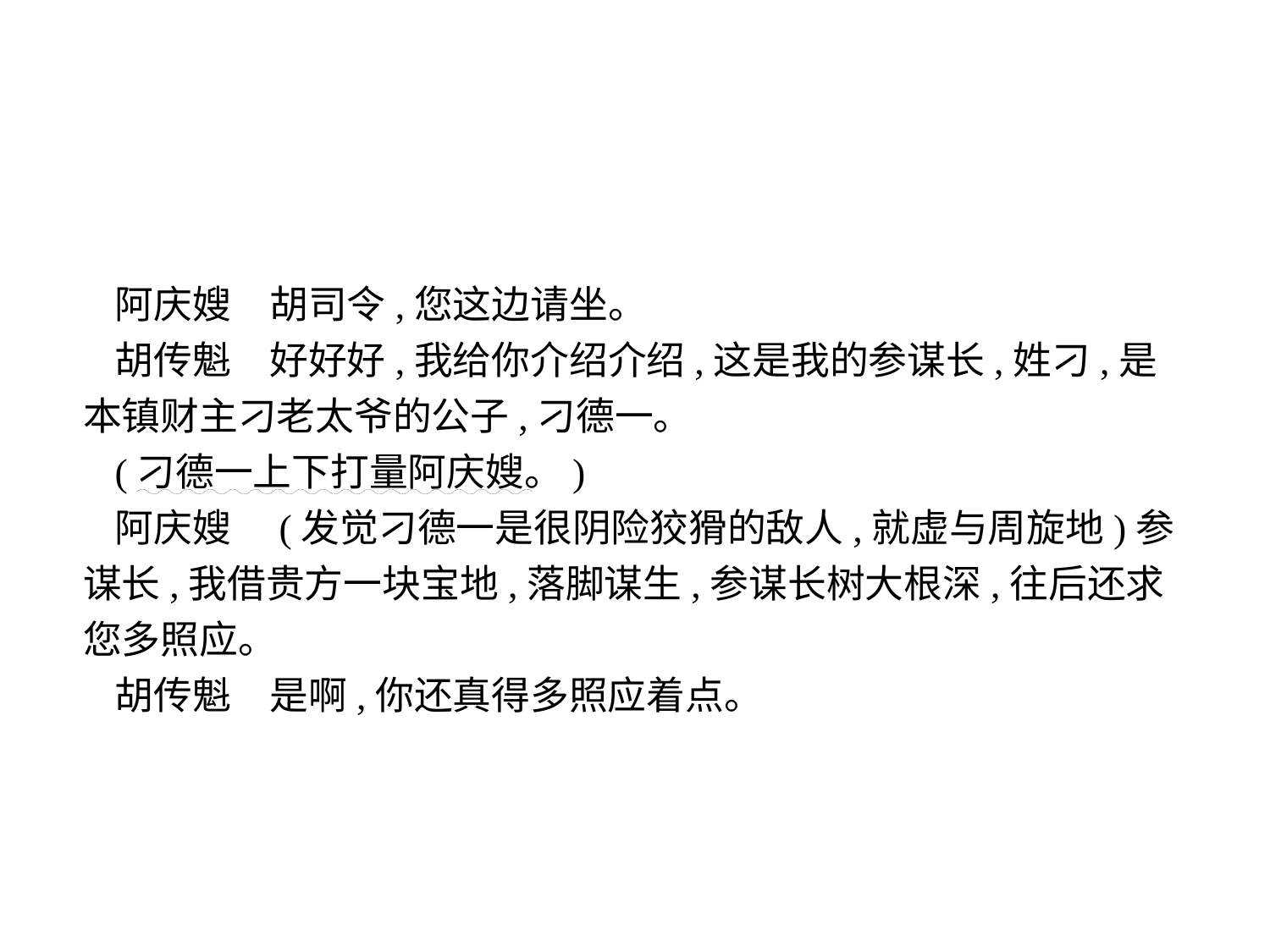

阿庆嫂　胡司令,您这边请坐。
胡传魁　好好好,我给你介绍介绍,这是我的参谋长,姓刁,是本镇财主刁老太爷的公子,刁德一。
(刁德一上下打量阿庆嫂。)
阿庆嫂　(发觉刁德一是很阴险狡猾的敌人,就虚与周旋地)参谋长,我借贵方一块宝地,落脚谋生,参谋长树大根深,往后还求您多照应。
胡传魁　是啊,你还真得多照应着点。
-8-